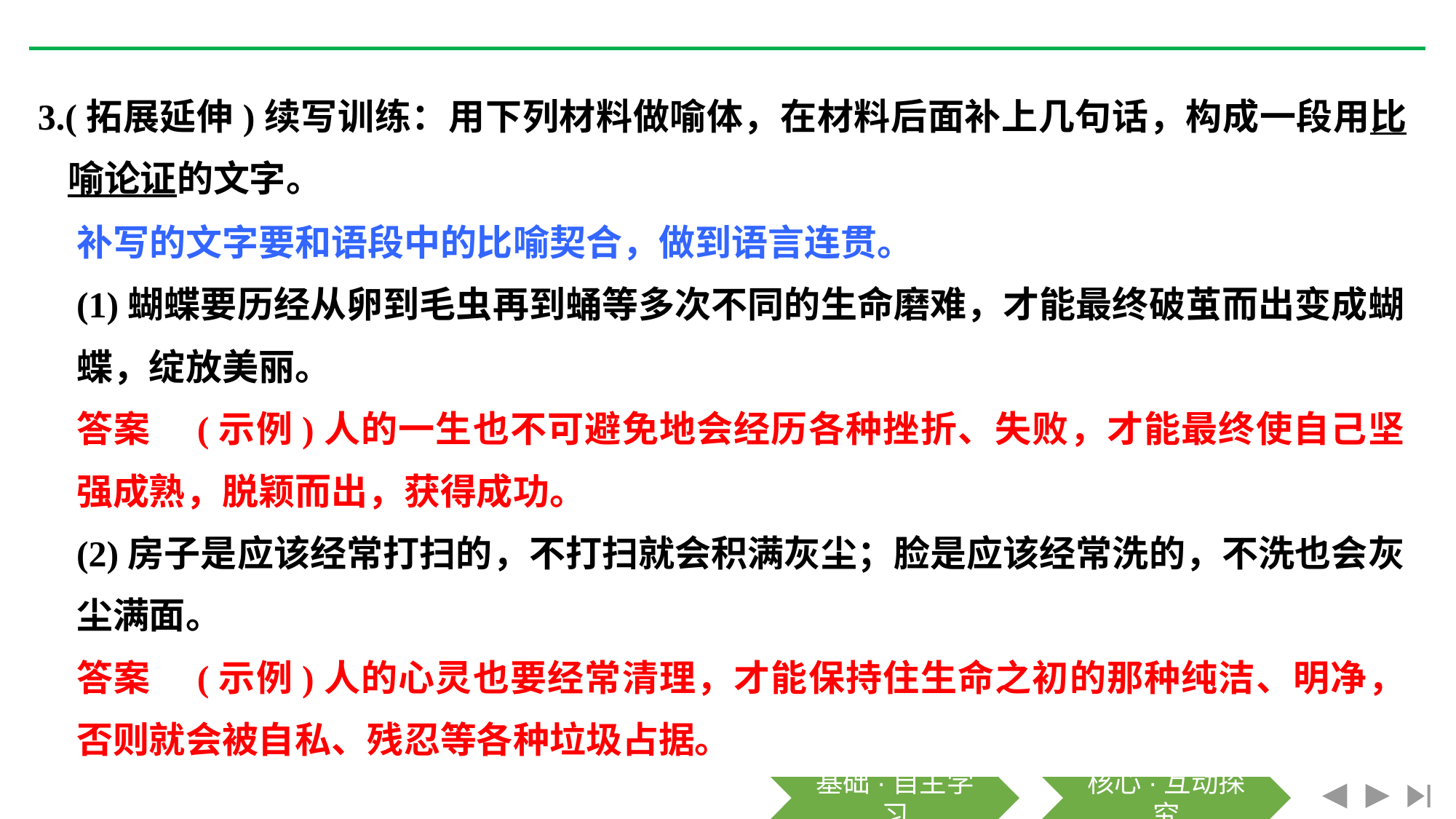

3.(拓展延伸)续写训练：用下列材料做喻体，在材料后面补上几句话，构成一段用比喻论证的文字。
补写的文字要和语段中的比喻契合，做到语言连贯。
(1)蝴蝶要历经从卵到毛虫再到蛹等多次不同的生命磨难，才能最终破茧而出变成蝴蝶，绽放美丽。
答案　(示例)人的一生也不可避免地会经历各种挫折、失败，才能最终使自己坚强成熟，脱颖而出，获得成功。
(2)房子是应该经常打扫的，不打扫就会积满灰尘；脸是应该经常洗的，不洗也会灰尘满面。
答案　(示例)人的心灵也要经常清理，才能保持住生命之初的那种纯洁、明净，否则就会被自私、残忍等各种垃圾占据。